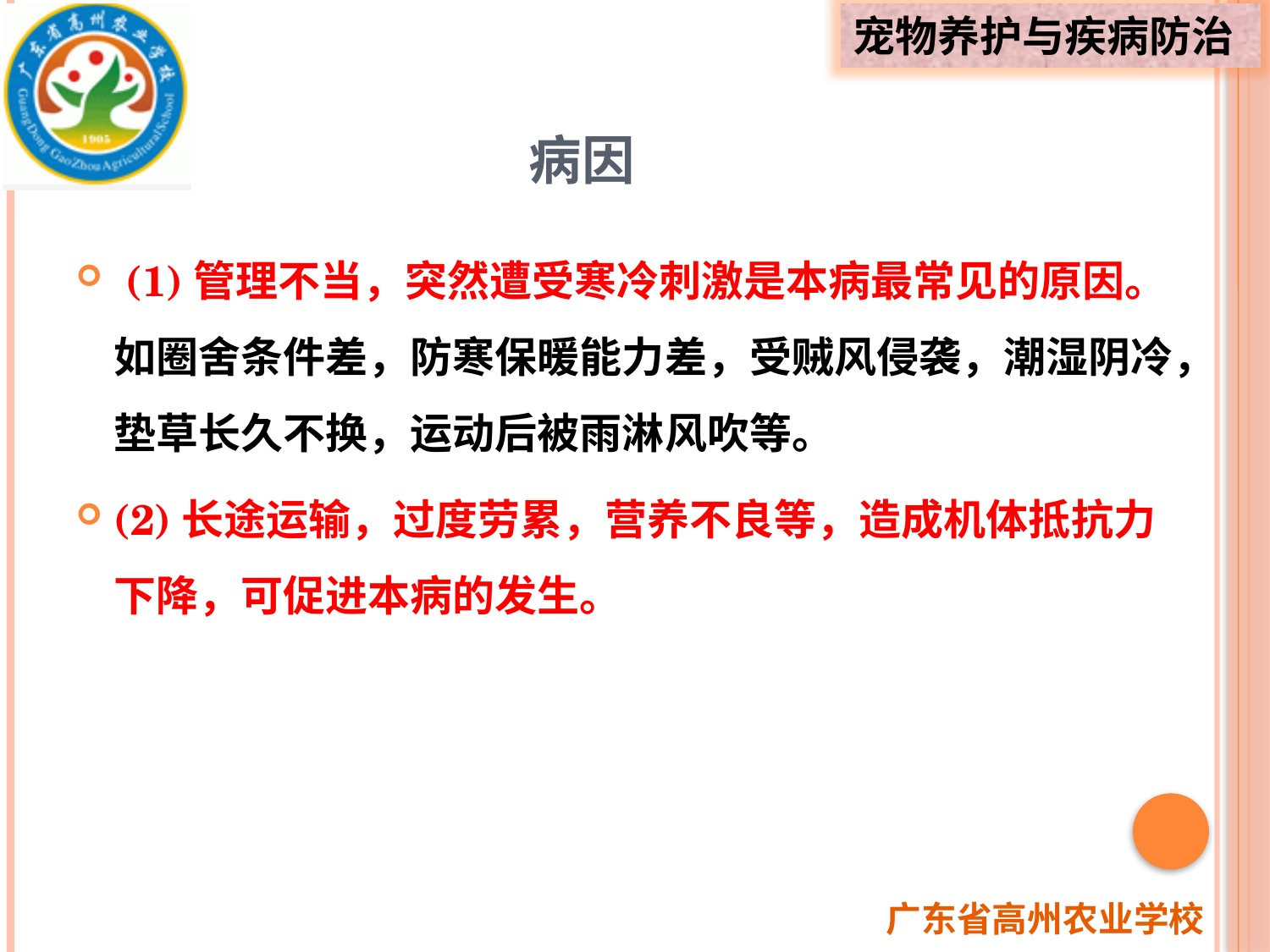

# 病因
 (1)管理不当，突然遭受寒冷刺激是本病最常见的原因。如圈舍条件差，防寒保暖能力差，受贼风侵袭，潮湿阴冷，垫草长久不换，运动后被雨淋风吹等。
(2)长途运输，过度劳累，营养不良等，造成机体抵抗力下降，可促进本病的发生。